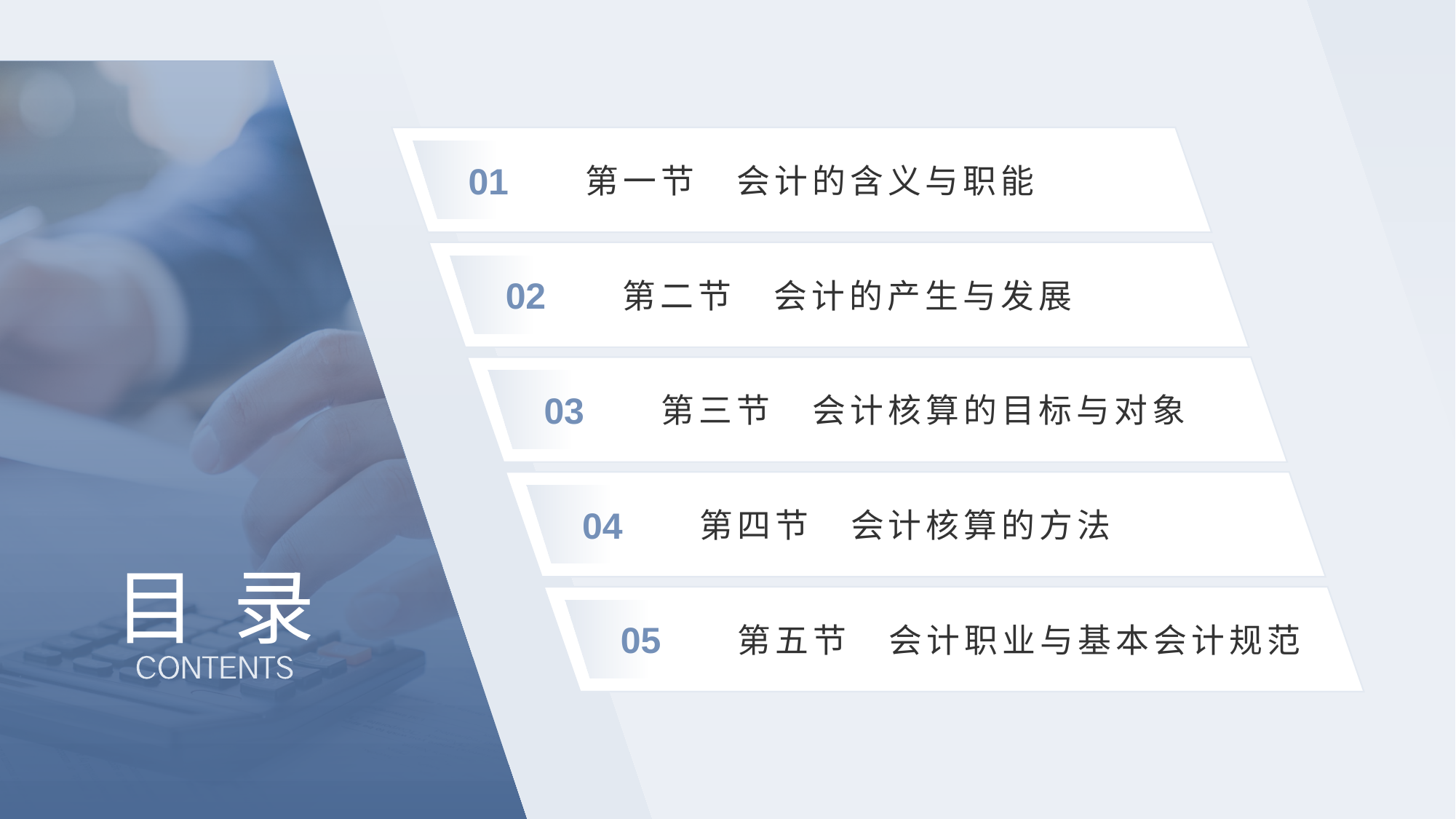

01
第一节　会计的含义与职能

02
第二节　会计的产生与发展

03
第三节　会计核算的目标与对象

04
第四节　会计核算的方法
# 目  录

05
第五节　会计职业与基本会计规范